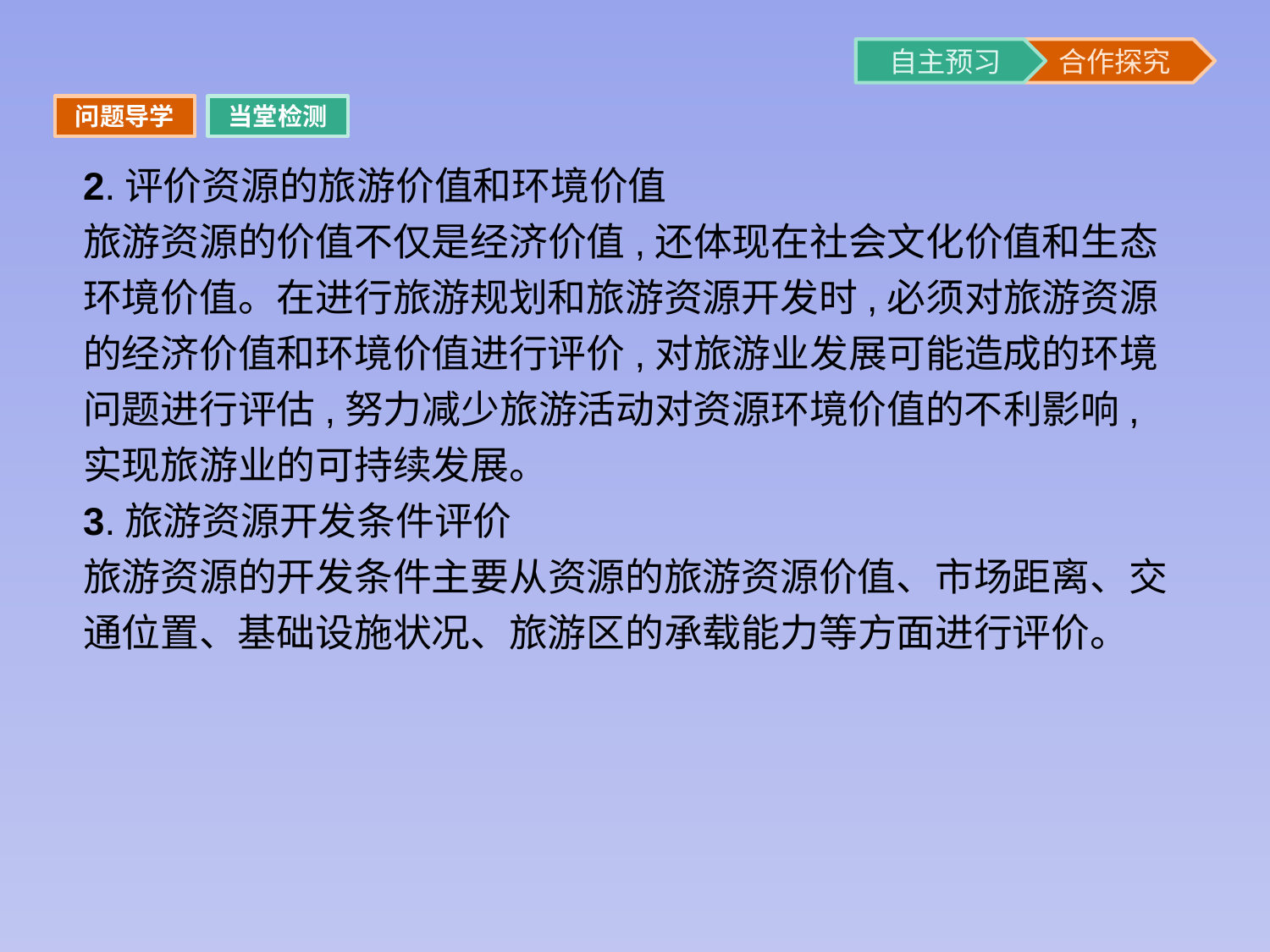

问题导学
当堂检测
2.评价资源的旅游价值和环境价值
旅游资源的价值不仅是经济价值,还体现在社会文化价值和生态环境价值。在进行旅游规划和旅游资源开发时,必须对旅游资源的经济价值和环境价值进行评价,对旅游业发展可能造成的环境问题进行评估,努力减少旅游活动对资源环境价值的不利影响,实现旅游业的可持续发展。
3.旅游资源开发条件评价
旅游资源的开发条件主要从资源的旅游资源价值、市场距离、交通位置、基础设施状况、旅游区的承载能力等方面进行评价。